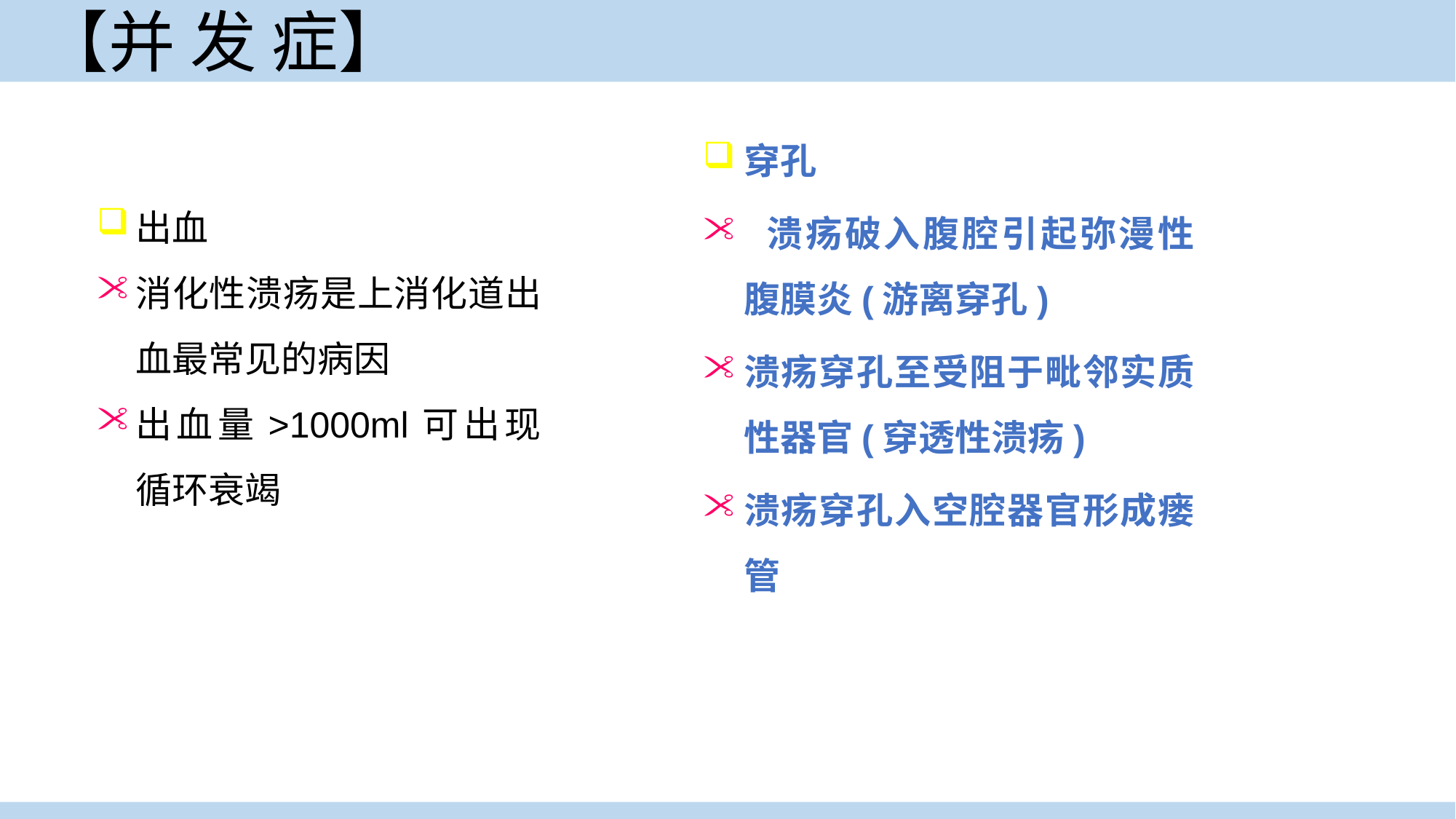

# 【并 发 症】
穿孔
 溃疡破入腹腔引起弥漫性腹膜炎(游离穿孔)
溃疡穿孔至受阻于毗邻实质性器官(穿透性溃疡)
溃疡穿孔入空腔器官形成瘘管
出血
消化性溃疡是上消化道出血最常见的病因
出血量>1000ml可出现循环衰竭